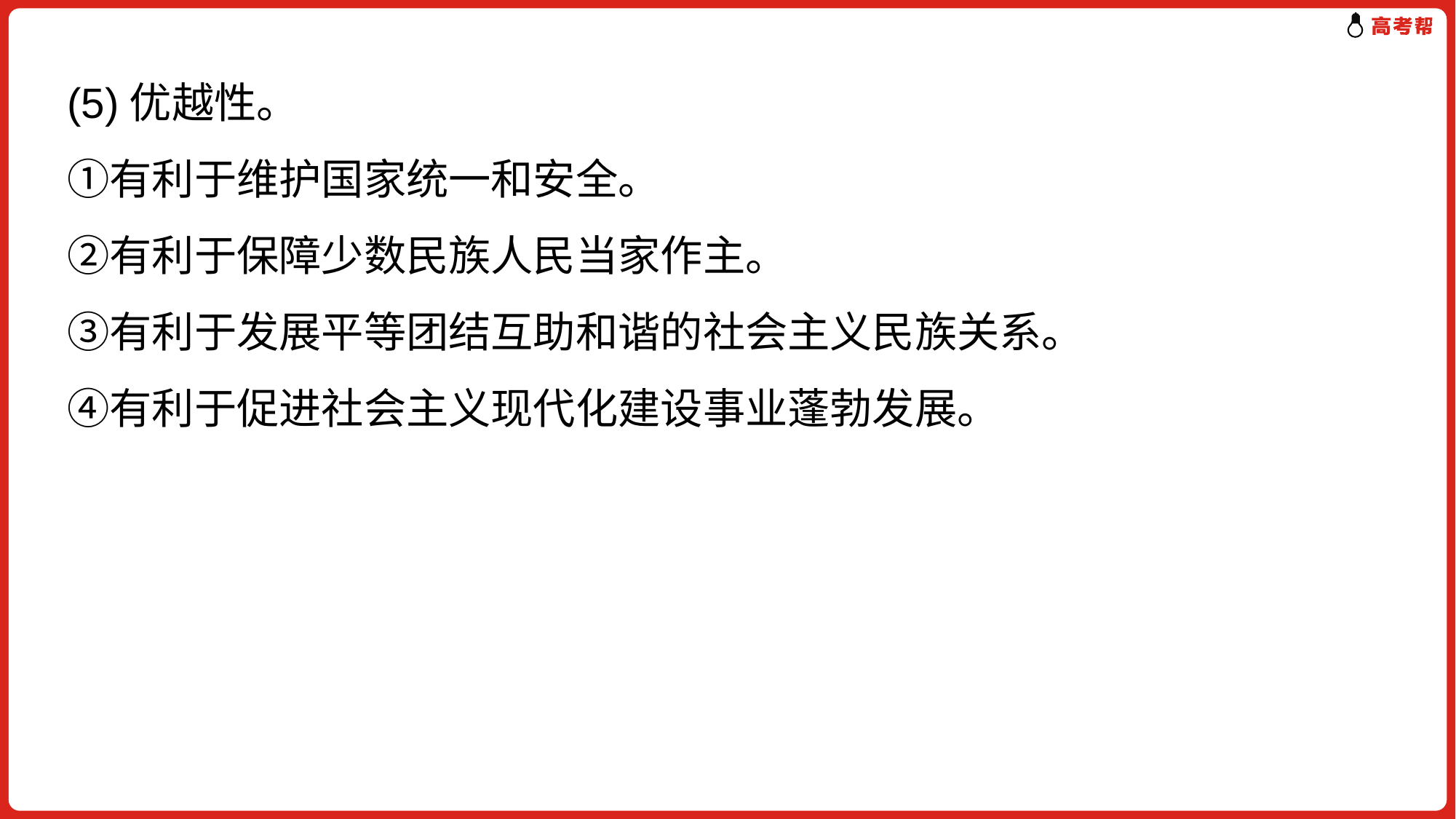

# (5)优越性。 ①有利于维护国家统一和安全。 ②有利于保障少数民族人民当家作主。 ③有利于发展平等团结互助和谐的社会主义民族关系。 ④有利于促进社会主义现代化建设事业蓬勃发展。